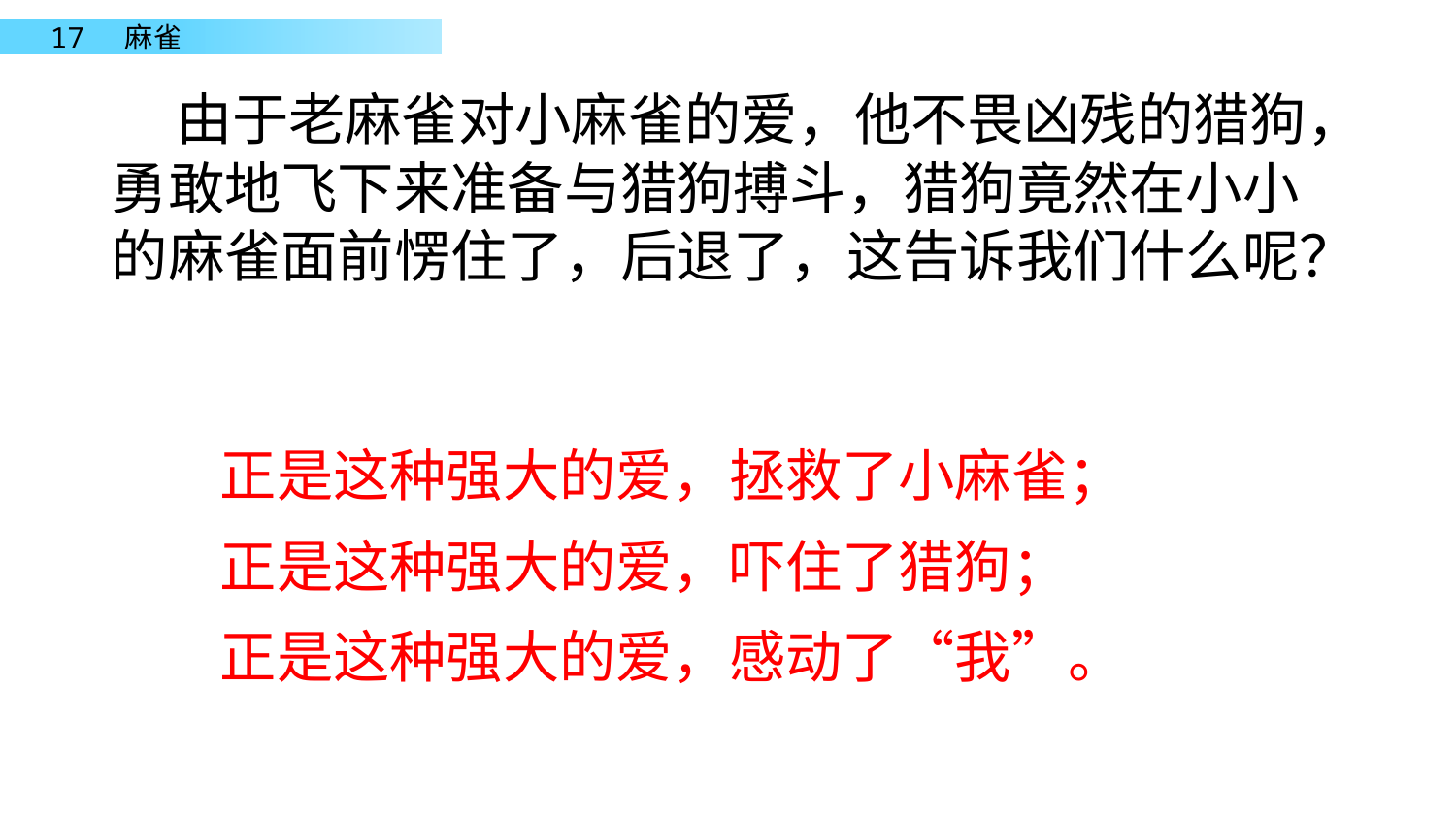

由于老麻雀对小麻雀的爱，他不畏凶残的猎狗，勇敢地飞下来准备与猎狗搏斗，猎狗竟然在小小的麻雀面前愣住了，后退了，这告诉我们什么呢？
正是这种强大的爱，拯救了小麻雀；
正是这种强大的爱，吓住了猎狗；
正是这种强大的爱，感动了“我”。